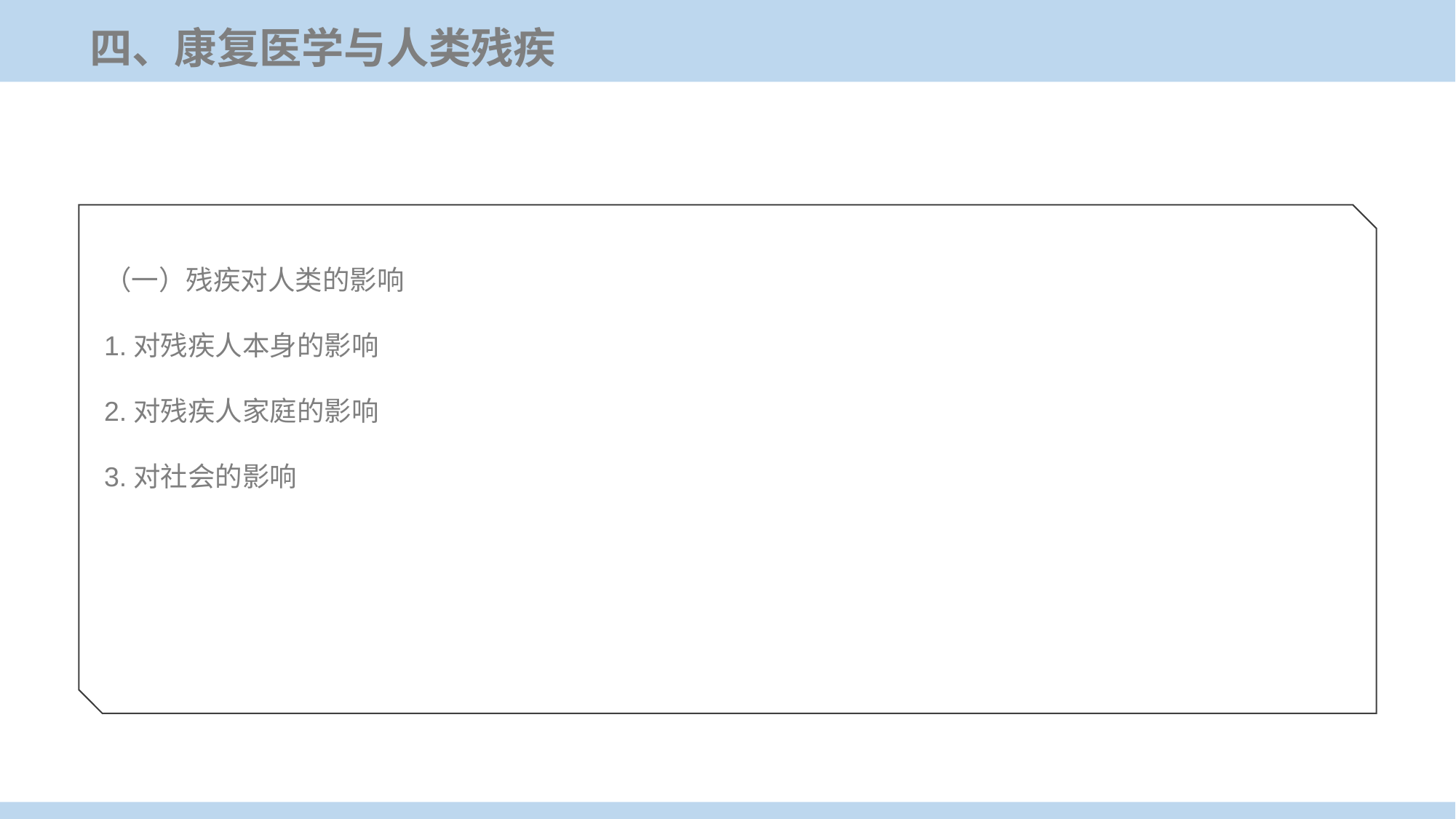

四、康复医学与人类残疾

（一）残疾对人类的影响

1.对残疾人本身的影响

2.对残疾人家庭的影响

3.对社会的影响